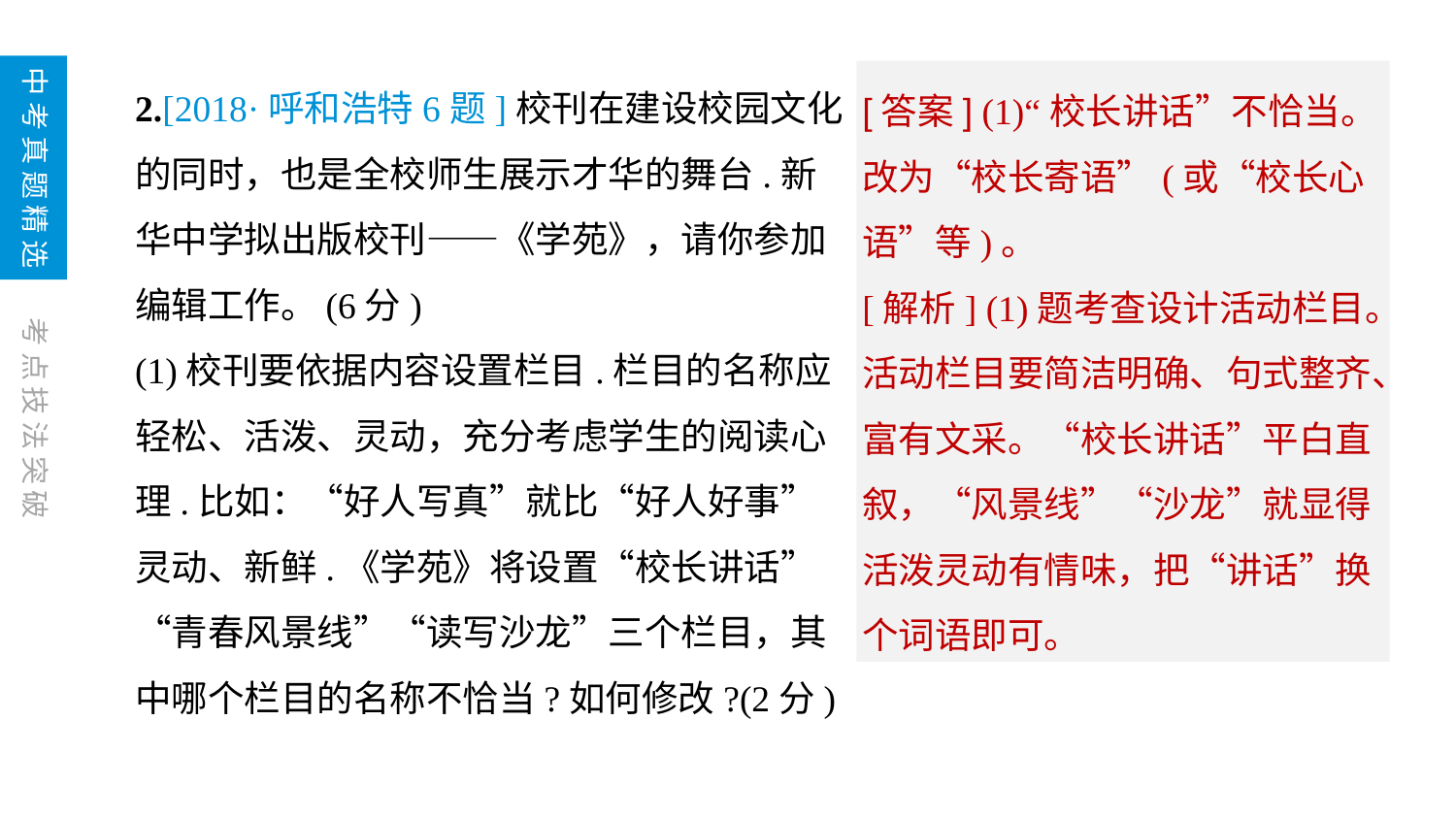

2.[2018·呼和浩特6题]校刊在建设校园文化的同时，也是全校师生展示才华的舞台.新华中学拟出版校刊——《学苑》，请你参加编辑工作。(6分)
(1)校刊要依据内容设置栏目.栏目的名称应轻松、活泼、灵动，充分考虑学生的阅读心理.比如：“好人写真”就比“好人好事”灵动、新鲜.《学苑》将设置“校长讲话”“青春风景线”“读写沙龙”三个栏目，其中哪个栏目的名称不恰当?如何修改?(2分)
[答案] (1)“校长讲话”不恰当。改为“校长寄语”(或“校长心语”等)。
[解析] (1)题考查设计活动栏目。活动栏目要简洁明确、句式整齐、富有文采。“校长讲话”平白直叙，“风景线”“沙龙”就显得活泼灵动有情味，把“讲话”换个词语即可。